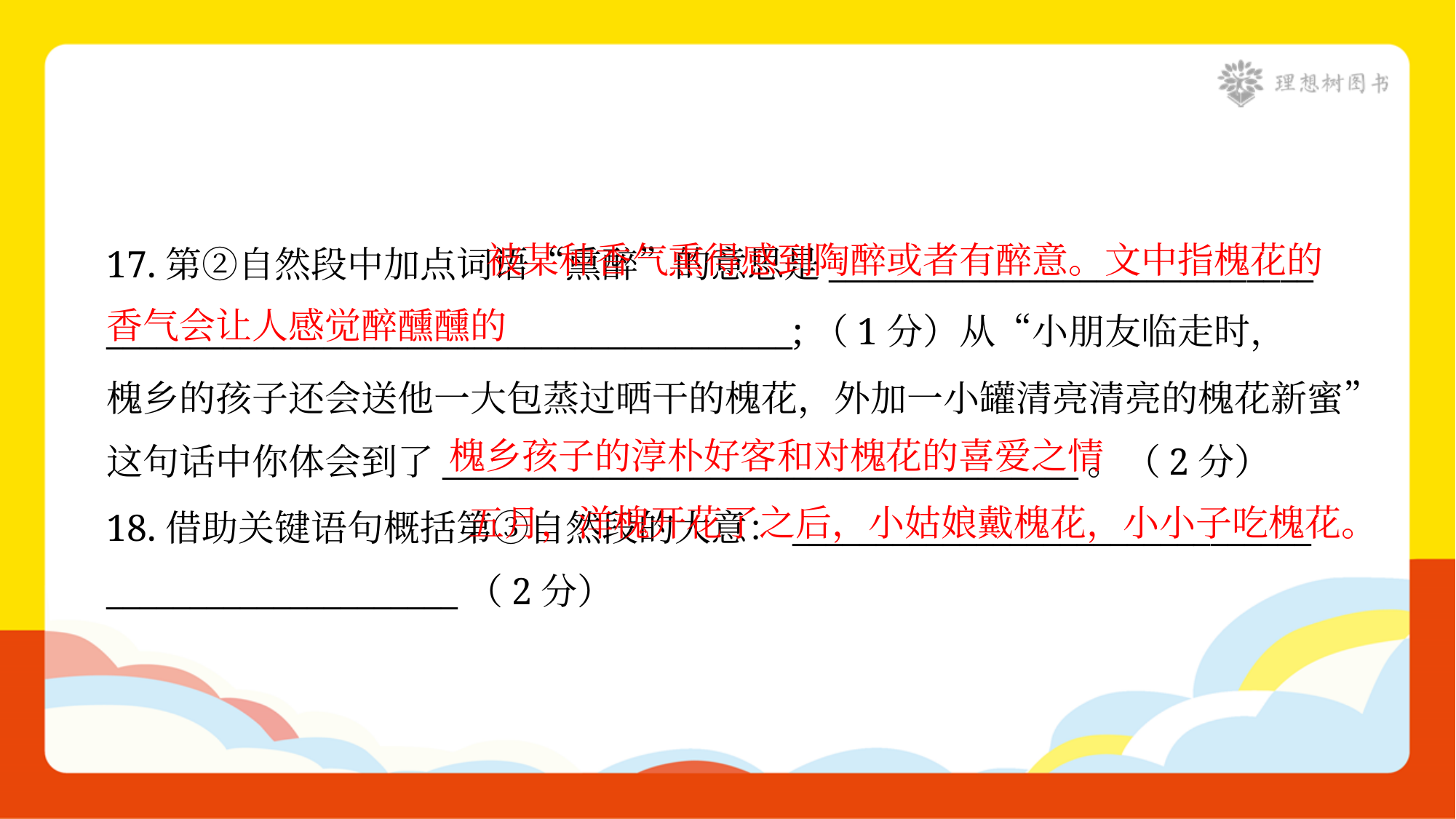

被某种香气熏得感到陶醉或者有醉意。文中指槐花的香气会让人感觉醉醺醺的
17.第②自然段中加点词语“熏醉”的意思是_____________________________
_________________________________________;（1分）从“小朋友临走时，
槐乡的孩子还会送他一大包蒸过晒干的槐花，外加一小罐清亮清亮的槐花新蜜”
这句话中你体会到了______________________________________。（2分）
槐乡孩子的淳朴好客和对槐花的喜爱之情
                                      五月，洋槐开花了之后，小姑娘戴槐花，小小子吃槐花。
18.借助关键语句概括第③自然段的大意：_______________________________
_____________________（2分）